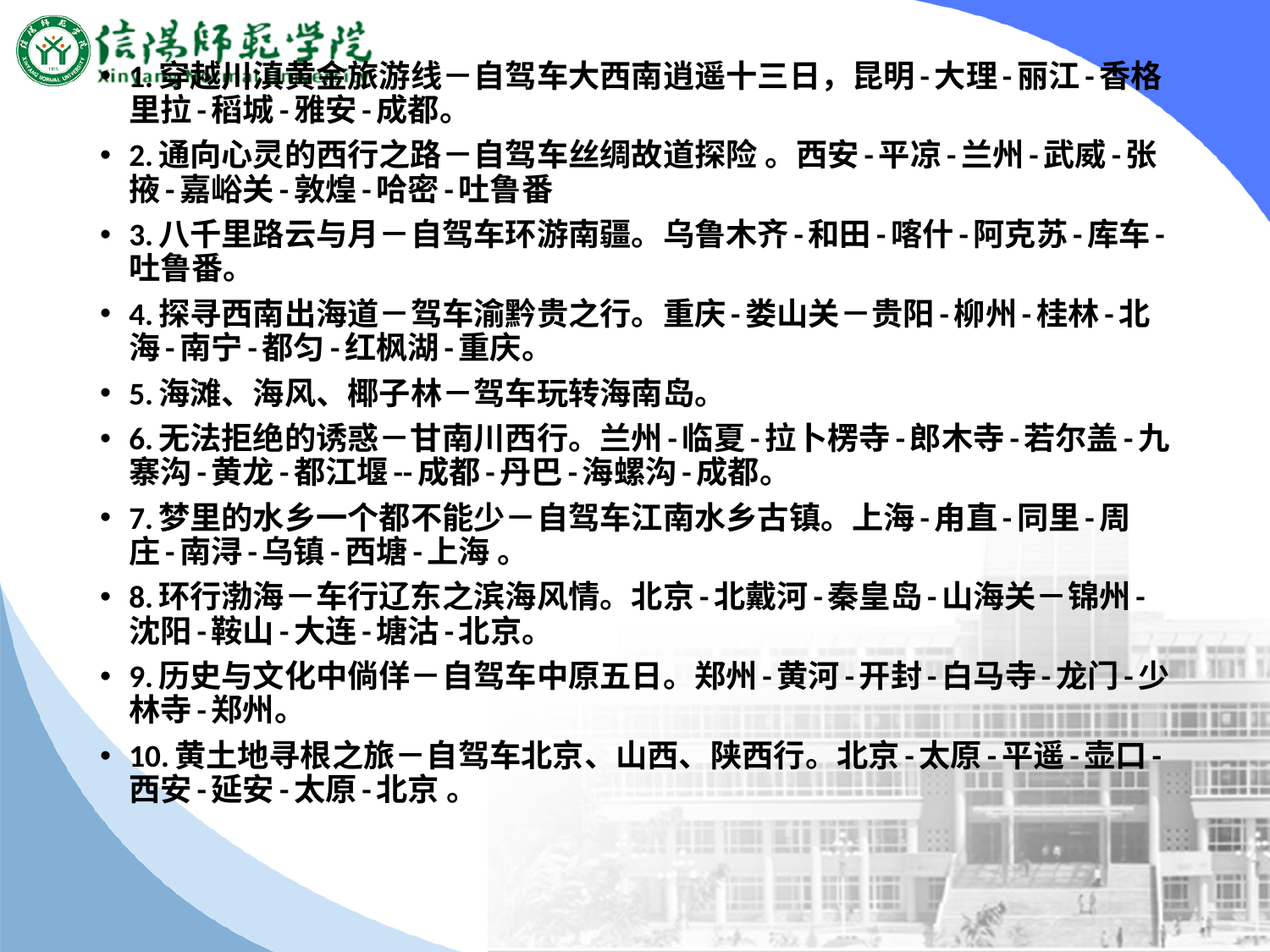

#
1.穿越川滇黄金旅游线－自驾车大西南逍遥十三日，昆明-大理-丽江-香格里拉-稻城-雅安-成都。
2.通向心灵的西行之路－自驾车丝绸故道探险 。西安-平凉-兰州-武威-张掖-嘉峪关-敦煌-哈密-吐鲁番
3.八千里路云与月－自驾车环游南疆。乌鲁木齐-和田-喀什-阿克苏-库车-吐鲁番。
4.探寻西南出海道－驾车渝黔贵之行。重庆-娄山关－贵阳-柳州-桂林-北海-南宁-都匀-红枫湖-重庆。
5.海滩、海风、椰子林－驾车玩转海南岛。
6.无法拒绝的诱惑－甘南川西行。兰州-临夏-拉卜楞寺-郎木寺-若尔盖-九寨沟-黄龙-都江堰--成都-丹巴-海螺沟-成都。
7.梦里的水乡一个都不能少－自驾车江南水乡古镇。上海-甪直-同里-周庄-南浔-乌镇-西塘-上海 。
8.环行渤海－车行辽东之滨海风情。北京-北戴河-秦皇岛-山海关－锦州-沈阳-鞍山-大连-塘沽-北京。
9.历史与文化中倘佯－自驾车中原五日。郑州-黄河-开封-白马寺-龙门-少林寺-郑州。
10.黄土地寻根之旅－自驾车北京、山西、陕西行。北京-太原-平遥-壶口-西安-延安-太原-北京 。